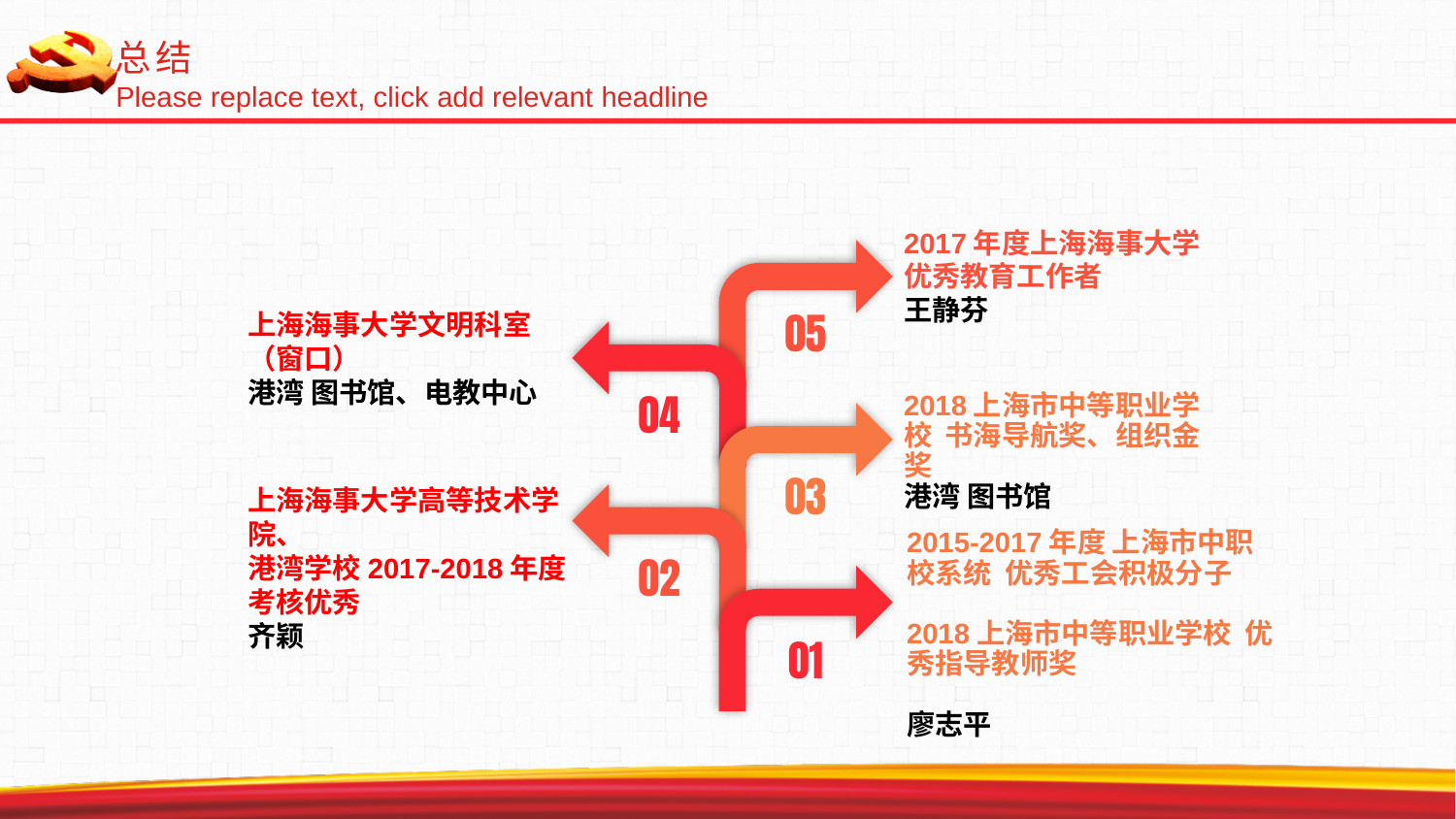

总结
Please replace text, click add relevant headline
2017年度上海海事大学优秀教育工作者
王静芬

上海海事大学文明科室（窗口）
港湾 图书馆、电教中心
05

2018上海市中等职业学校  书海导航奖、组织金奖
港湾 图书馆
04

03
上海海事大学高等技术学院、
港湾学校2017-2018年度
考核优秀
齐颖

2015-2017年度 上海市中职校系统  优秀工会积极分子

2018上海市中等职业学校  优秀指导教师奖

廖志平
02

01